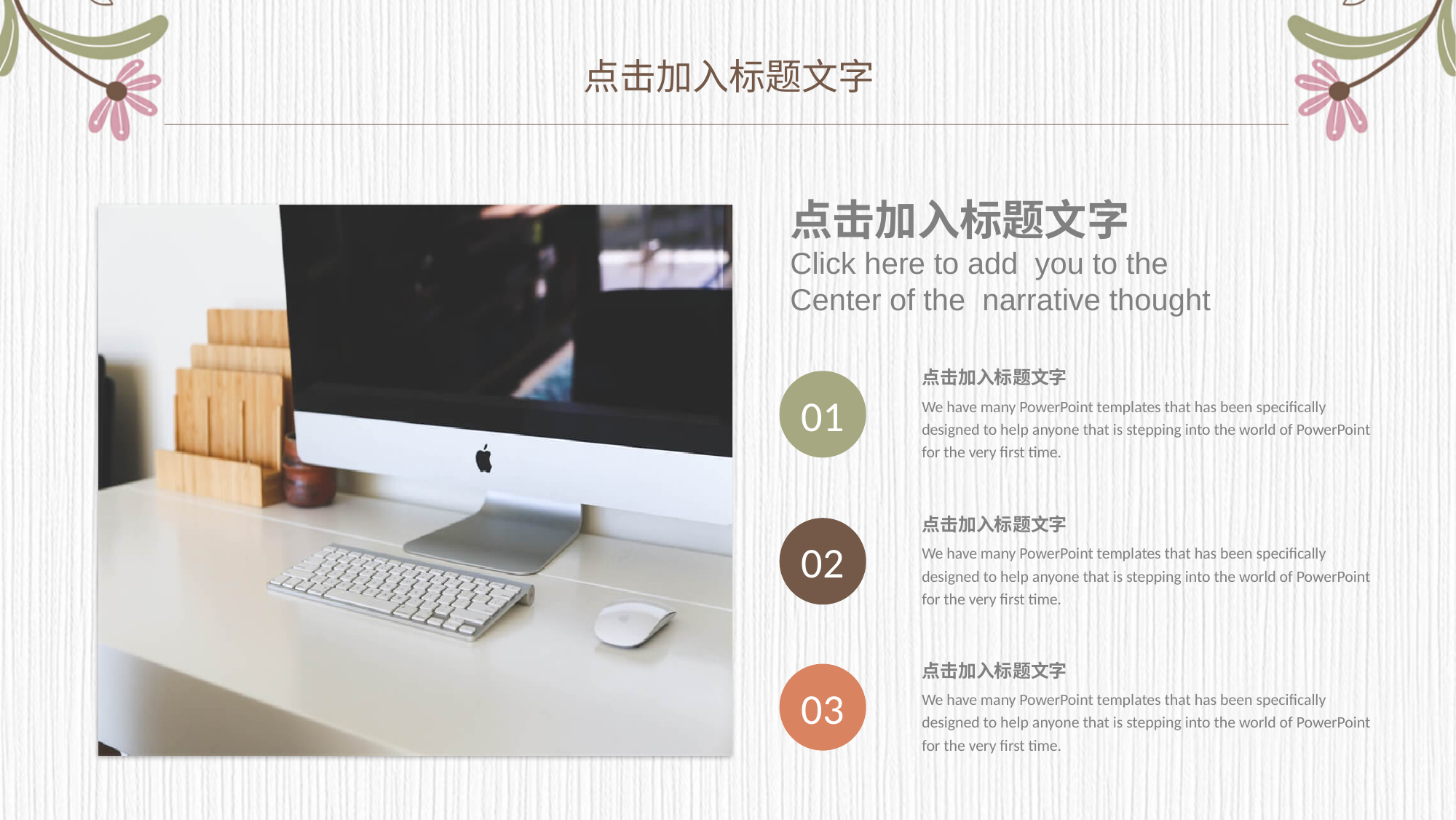

点击加入标题文字
点击加入标题文字
Click here to add  you to the
Center of the  narrative thought

点击加入标题文字
We have many PowerPoint templates that has been specifically designed to help anyone that is stepping into the world of PowerPoint for the very first time.
01
点击加入标题文字
We have many PowerPoint templates that has been specifically designed to help anyone that is stepping into the world of PowerPoint for the very first time.
02
点击加入标题文字
We have many PowerPoint templates that has been specifically designed to help anyone that is stepping into the world of PowerPoint for the very first time.
03